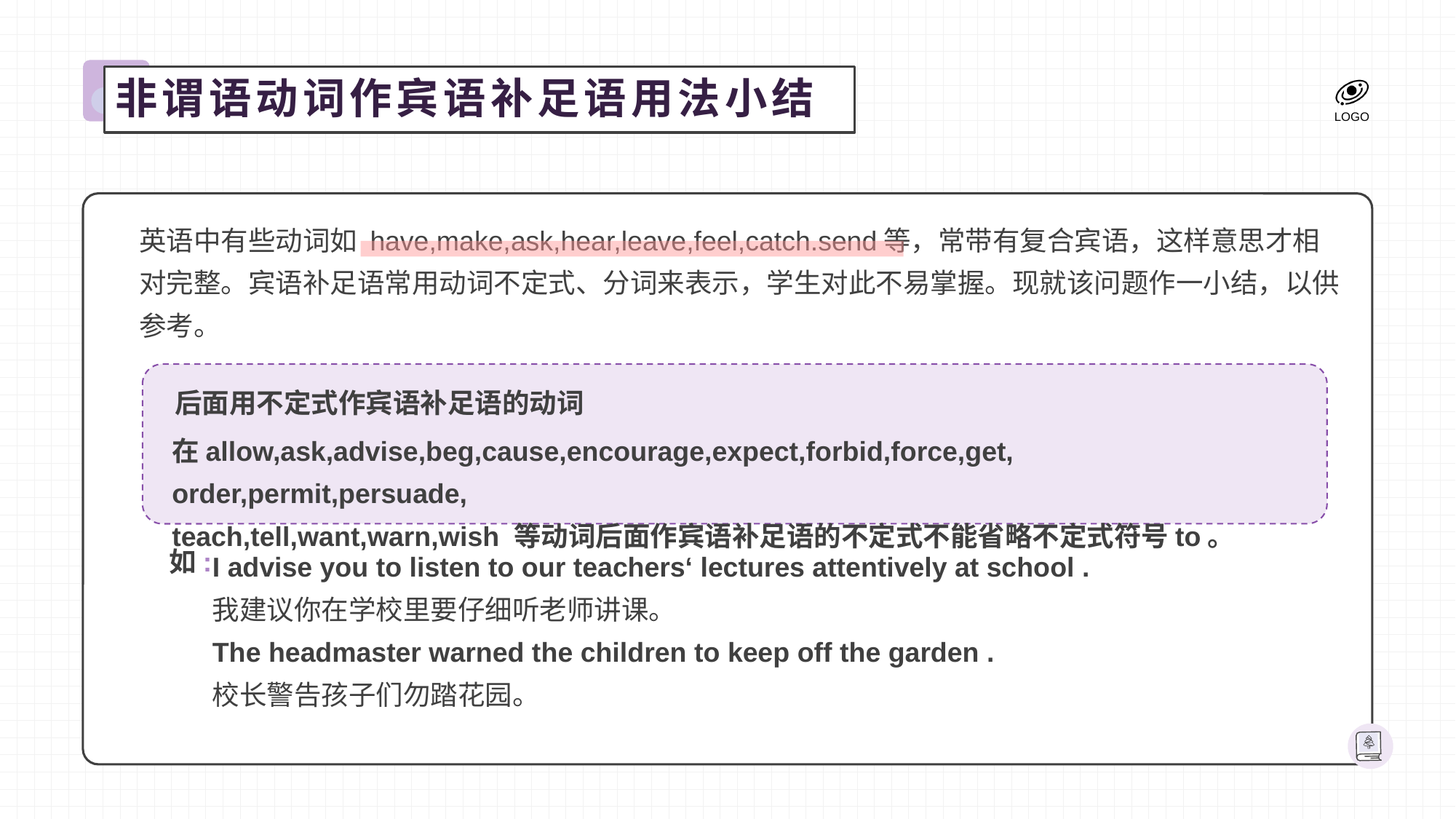

非谓语动词作宾语补足语用法小结
英语中有些动词如 have,make,ask,hear,leave,feel,catch.send等，常带有复合宾语，这样意思才相对完整。宾语补足语常用动词不定式、分词来表示，学生对此不易掌握。现就该问题作一小结，以供参考。

后面用不定式作宾语补足语的动词
在allow,ask,advise,beg,cause,encourage,expect,forbid,force,get, order,permit,persuade,
teach,tell,want,warn,wish 等动词后面作宾语补足语的不定式不能省略不定式符号to。
I advise you to listen to our teachers‘ lectures attentively at school .
我建议你在学校里要仔细听老师讲课。
The headmaster warned the children to keep off the garden .
校长警告孩子们勿踏花园。
如: